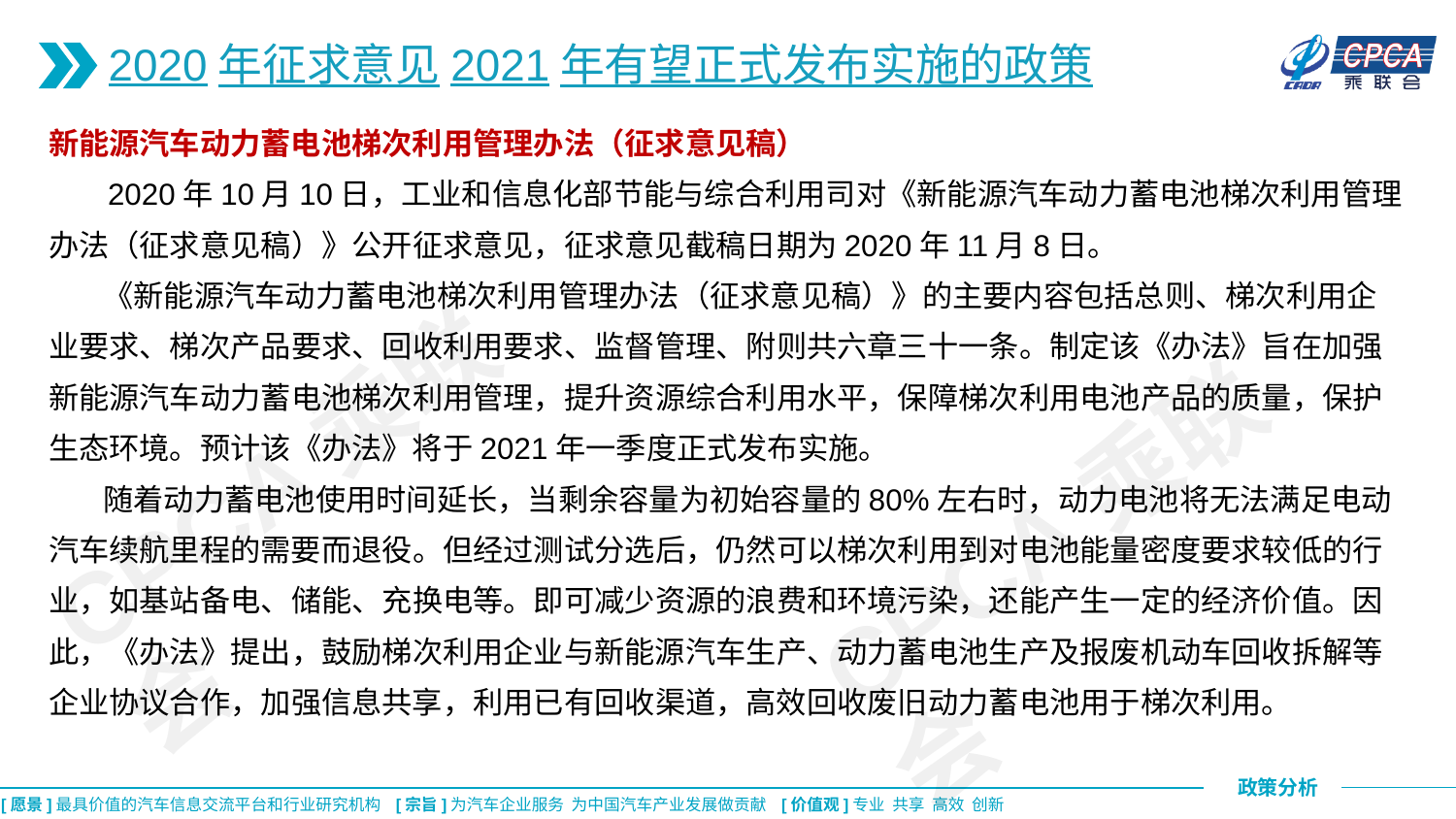

2020年征求意见2021年有望正式发布实施的政策
新能源汽车动力蓄电池梯次利用管理办法（征求意见稿）
       2020年10月10日，工业和信息化部节能与综合利用司对《新能源汽车动力蓄电池梯次利用管理办法（征求意见稿）》公开征求意见，征求意见截稿日期为2020年11月8日。
       《新能源汽车动力蓄电池梯次利用管理办法（征求意见稿）》的主要内容包括总则、梯次利用企业要求、梯次产品要求、回收利用要求、监督管理、附则共六章三十一条。制定该《办法》旨在加强新能源汽车动力蓄电池梯次利用管理，提升资源综合利用水平，保障梯次利用电池产品的质量，保护生态环境。预计该《办法》将于2021年一季度正式发布实施。
       随着动力蓄电池使用时间延长，当剩余容量为初始容量的80%左右时，动力电池将无法满足电动汽车续航里程的需要而退役。但经过测试分选后，仍然可以梯次利用到对电池能量密度要求较低的行业，如基站备电、储能、充换电等。即可减少资源的浪费和环境污染，还能产生一定的经济价值。因此，《办法》提出，鼓励梯次利用企业与新能源汽车生产、动力蓄电池生产及报废机动车回收拆解等企业协议合作，加强信息共享，利用已有回收渠道，高效回收废旧动力蓄电池用于梯次利用。
CPCA乘联会
CPCA乘联会